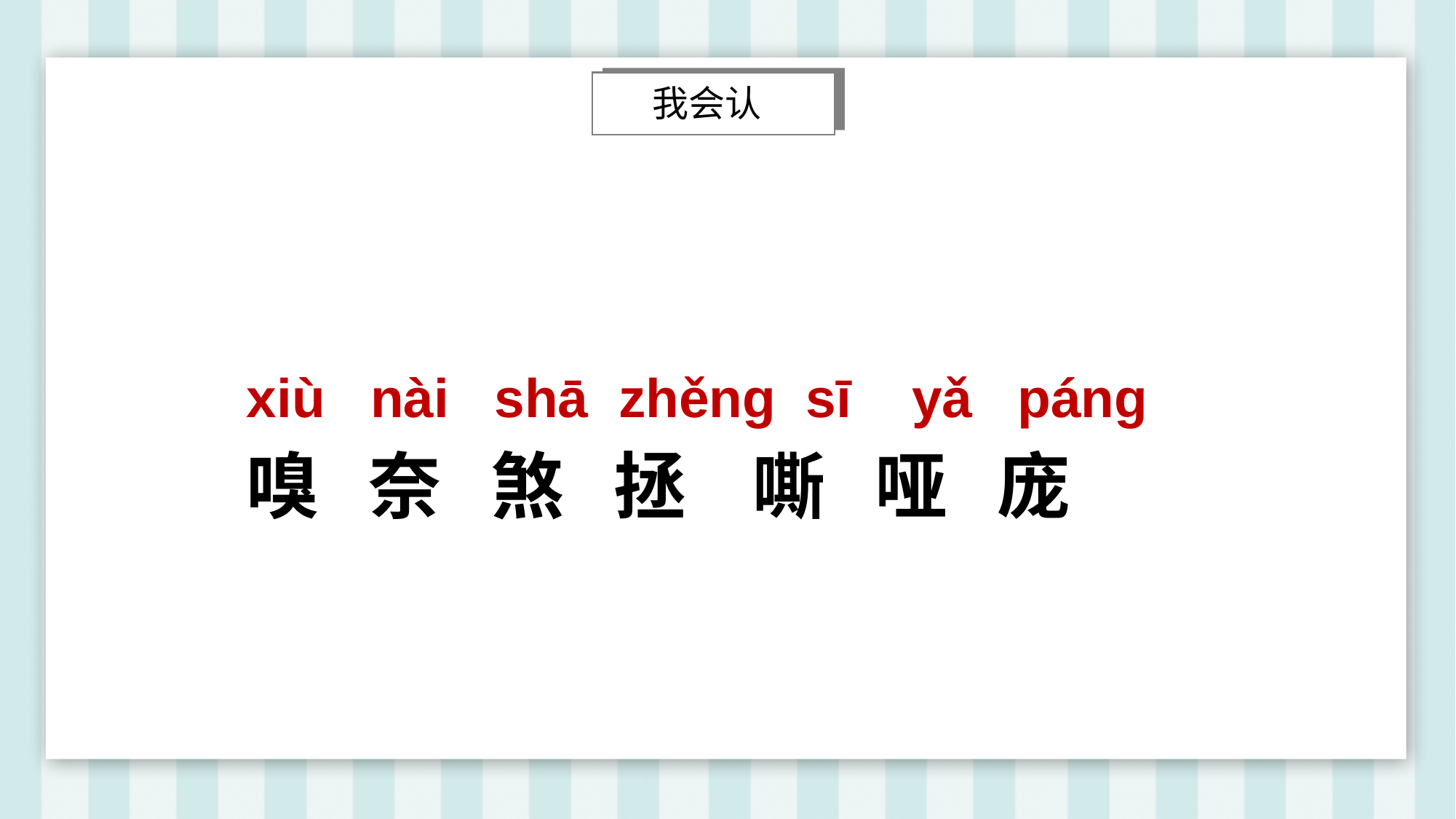

我会认
xiù   nài   shā  zhěng  sī    yǎ   páng
嗅   奈   煞   拯    嘶   哑   庞